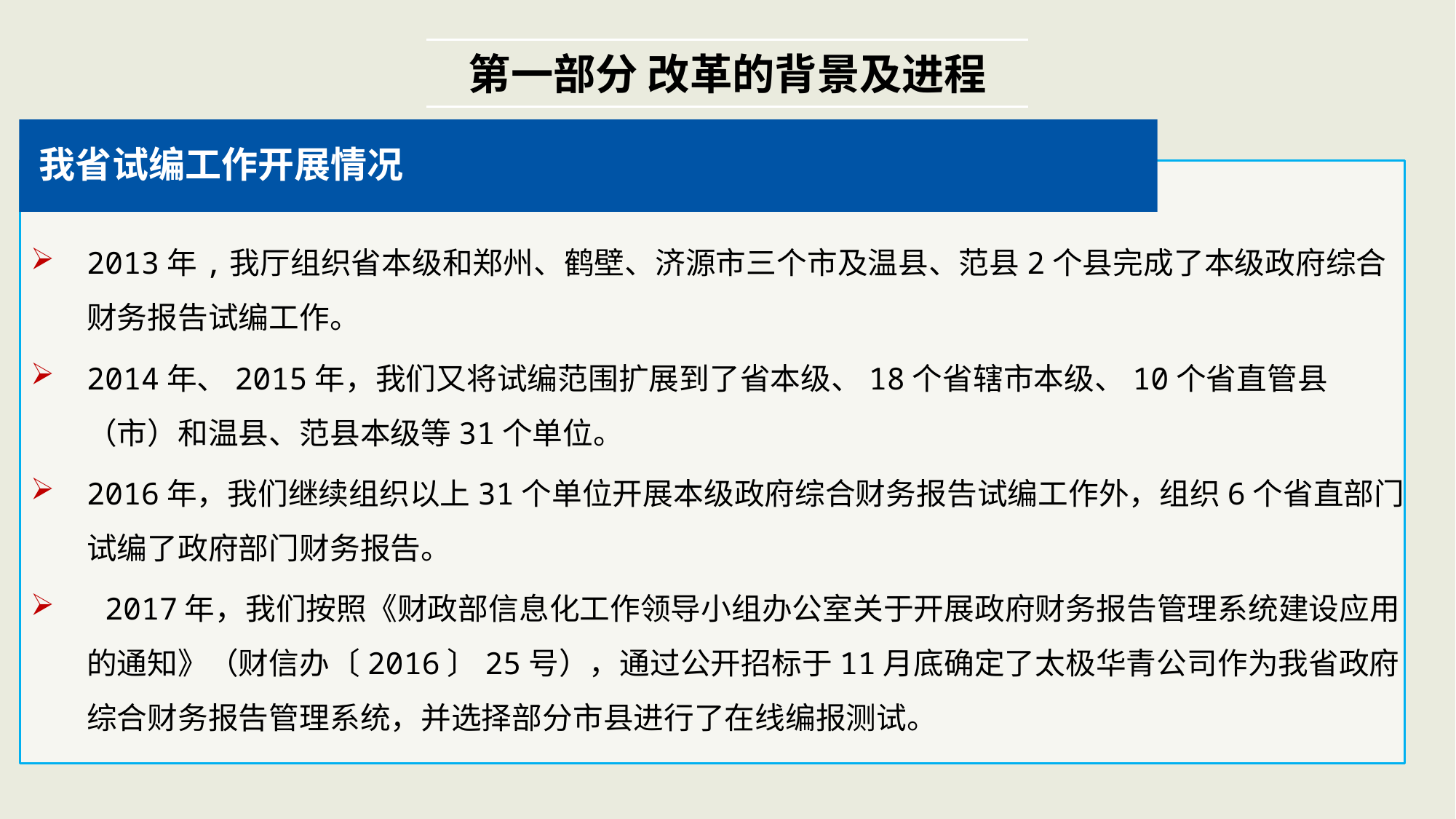

第一部分 改革的背景及进程

我省试编工作开展情况

2013年,我厅组织省本级和郑州、鹤壁、济源市三个市及温县、范县2个县完成了本级政府综合财务报告试编工作。
2014年、2015年，我们又将试编范围扩展到了省本级、18个省辖市本级、10个省直管县（市）和温县、范县本级等31个单位。
2016年，我们继续组织以上31个单位开展本级政府综合财务报告试编工作外，组织6个省直部门试编了政府部门财务报告。
 2017年，我们按照《财政部信息化工作领导小组办公室关于开展政府财务报告管理系统建设应用的通知》（财信办〔2016〕25号），通过公开招标于11月底确定了太极华青公司作为我省政府综合财务报告管理系统，并选择部分市县进行了在线编报测试。
9